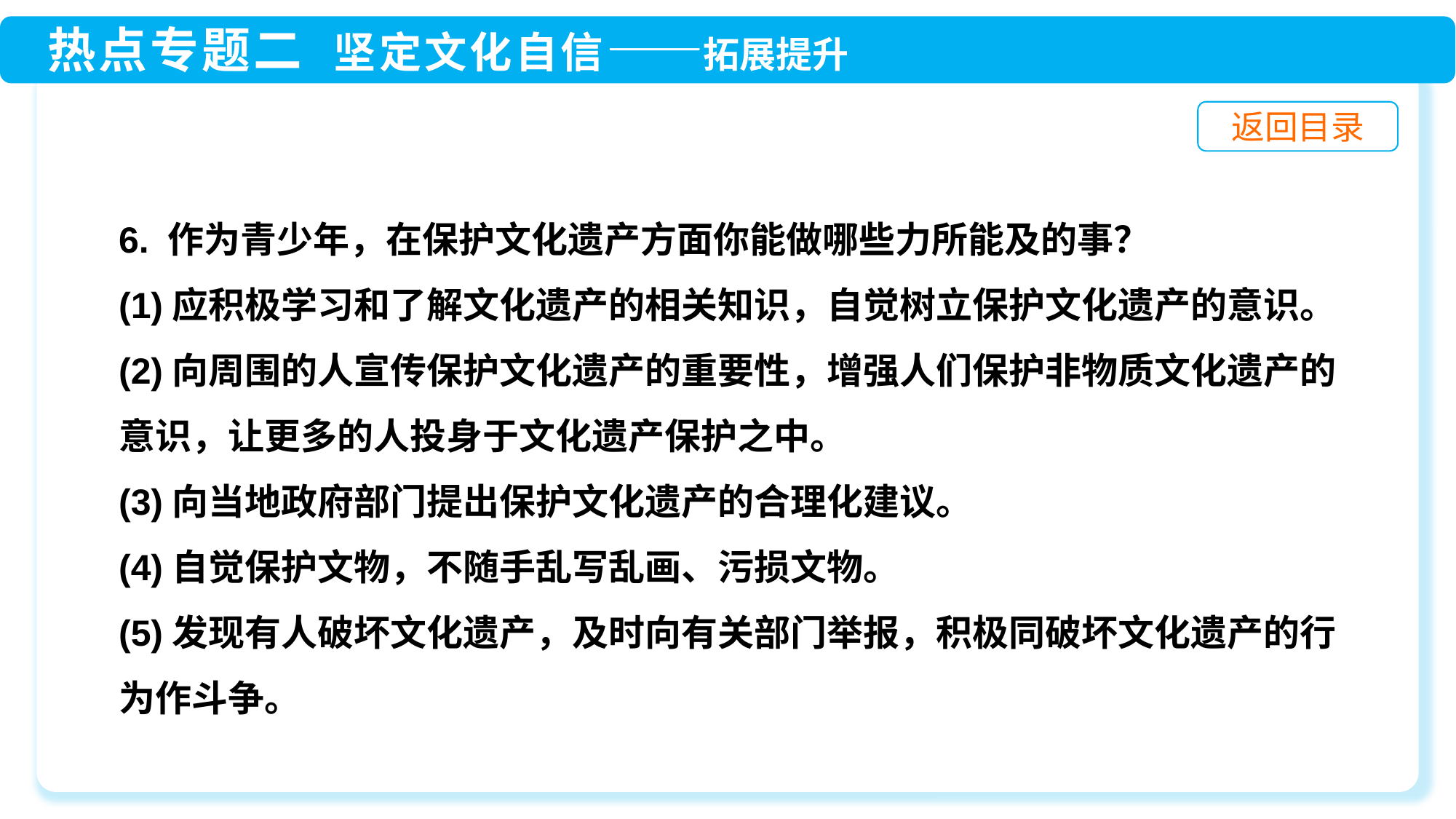

6. 作为青少年，在保护文化遗产方面你能做哪些力所能及的事？
(1)应积极学习和了解文化遗产的相关知识，自觉树立保护文化遗产的意识。
(2)向周围的人宣传保护文化遗产的重要性，增强人们保护非物质文化遗产的意识，让更多的人投身于文化遗产保护之中。
(3)向当地政府部门提出保护文化遗产的合理化建议。
(4)自觉保护文物，不随手乱写乱画、污损文物。
(5)发现有人破坏文化遗产，及时向有关部门举报，积极同破坏文化遗产的行为作斗争。